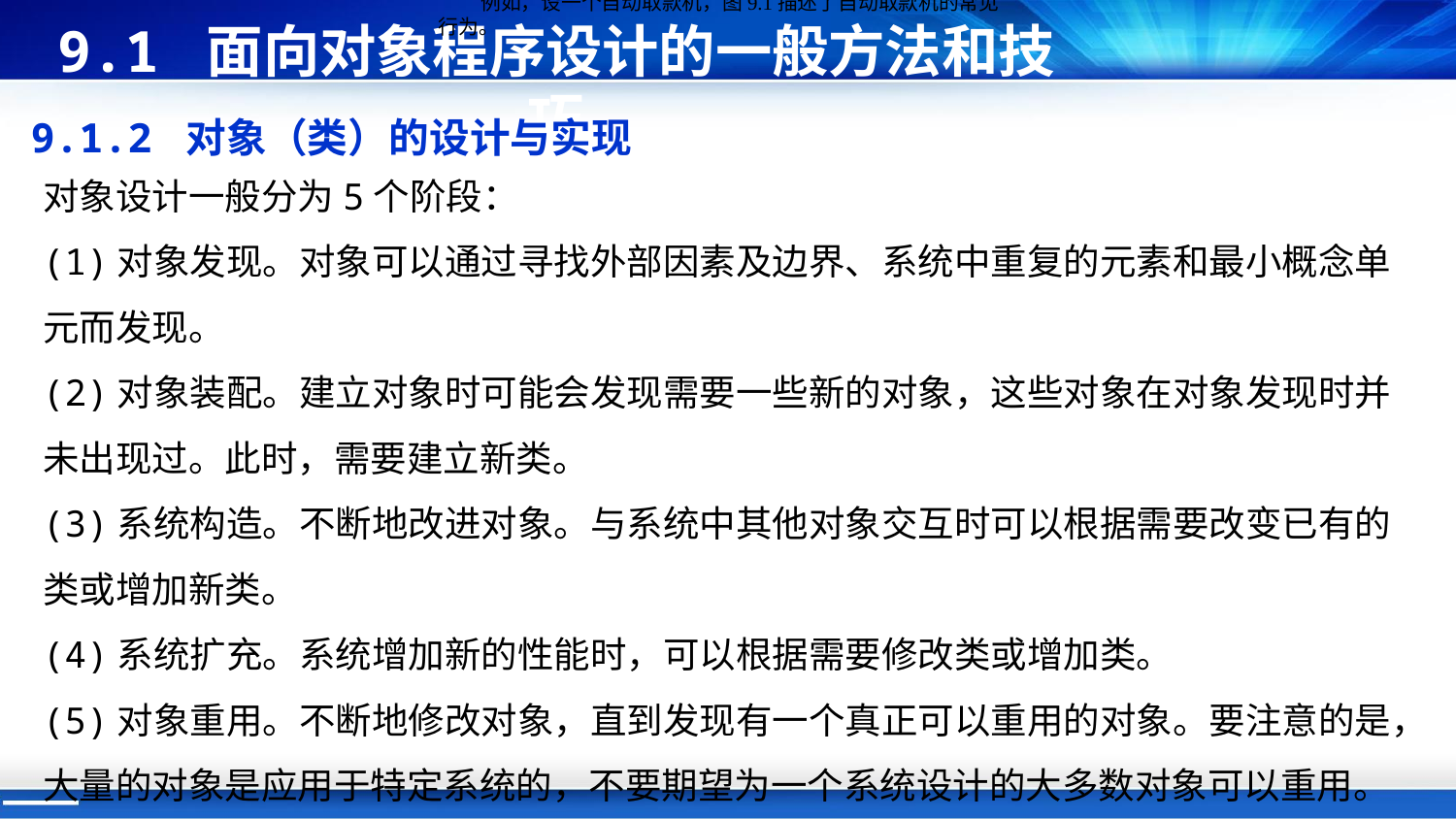

例如，设一个自动取款机，图9.1描述了自动取款机的常见行为。

9.1 面向对象程序设计的一般方法和技巧
9.1.2 对象（类）的设计与实现
对象设计一般分为5个阶段：
(1)对象发现。对象可以通过寻找外部因素及边界、系统中重复的元素和最小概念单元而发现。
(2)对象装配。建立对象时可能会发现需要一些新的对象，这些对象在对象发现时并未出现过。此时，需要建立新类。
(3)系统构造。不断地改进对象。与系统中其他对象交互时可以根据需要改变已有的类或增加新类。
(4)系统扩充。系统增加新的性能时，可以根据需要修改类或增加类。
(5)对象重用。不断地修改对象，直到发现有一个真正可以重用的对象。要注意的是，大量的对象是应用于特定系统的，不要期望为一个系统设计的大多数对象可以重用。